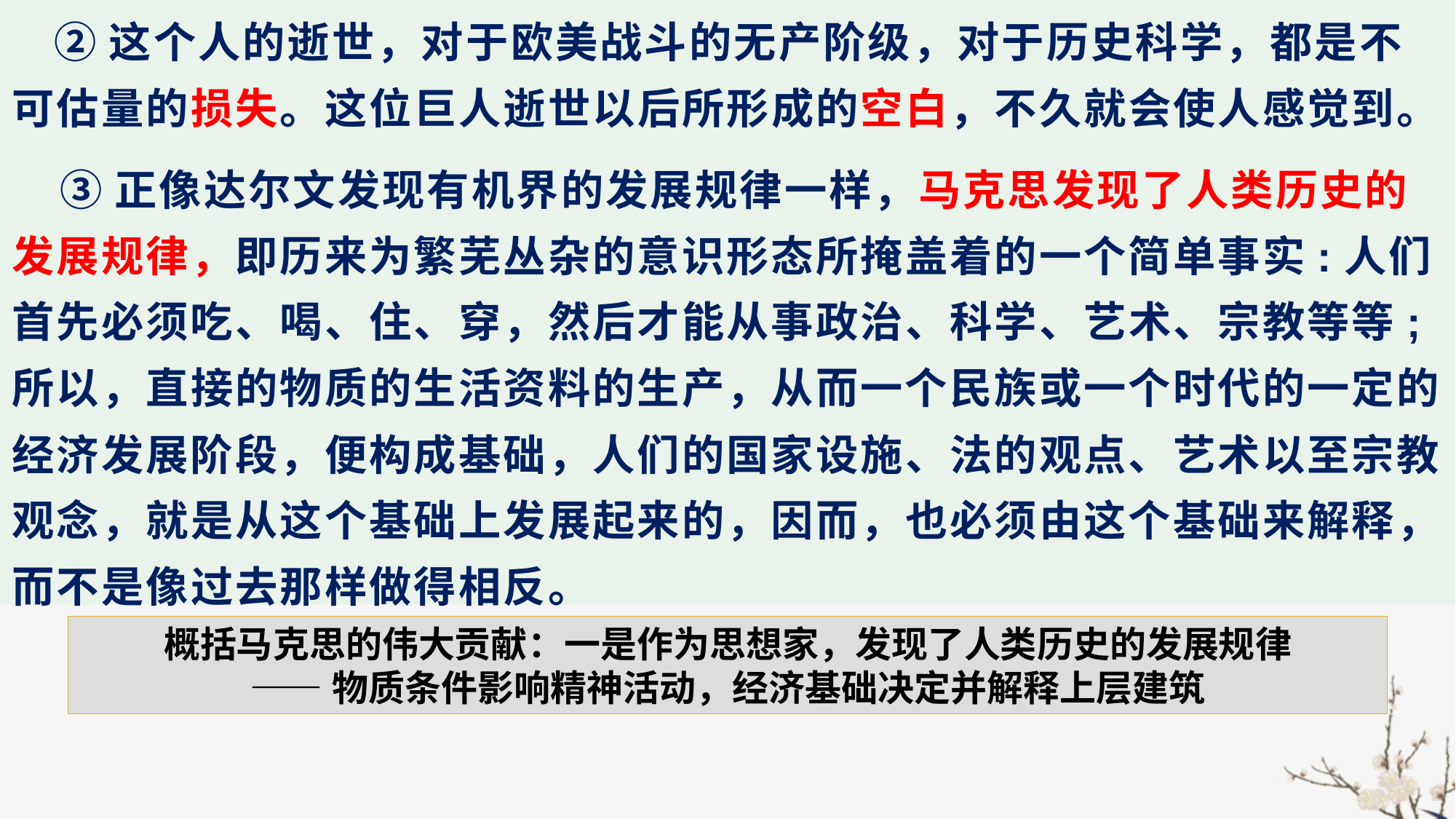

②这个人的逝世，对于欧美战斗的无产阶级，对于历史科学，都是不可估量的损失。这位巨人逝世以后所形成的空白，不久就会使人感觉到。
    ③正像达尔文发现有机界的发展规律一样，马克思发现了人类历史的发展规律，即历来为繁芜丛杂的意识形态所掩盖着的一个简单事实:人们首先必须吃、喝、住、穿，然后才能从事政治、科学、艺术、宗教等等;所以，直接的物质的生活资料的生产，从而一个民族或一个时代的一定的经济发展阶段，便构成基础，人们的国家设施、法的观点、艺术以至宗教观念，就是从这个基础上发展起来的，因而，也必须由这个基础来解释，而不是像过去那样做得相反。
概括马克思的伟大贡献：一是作为思想家，发现了人类历史的发展规律
——物质条件影响精神活动，经济基础决定并解释上层建筑